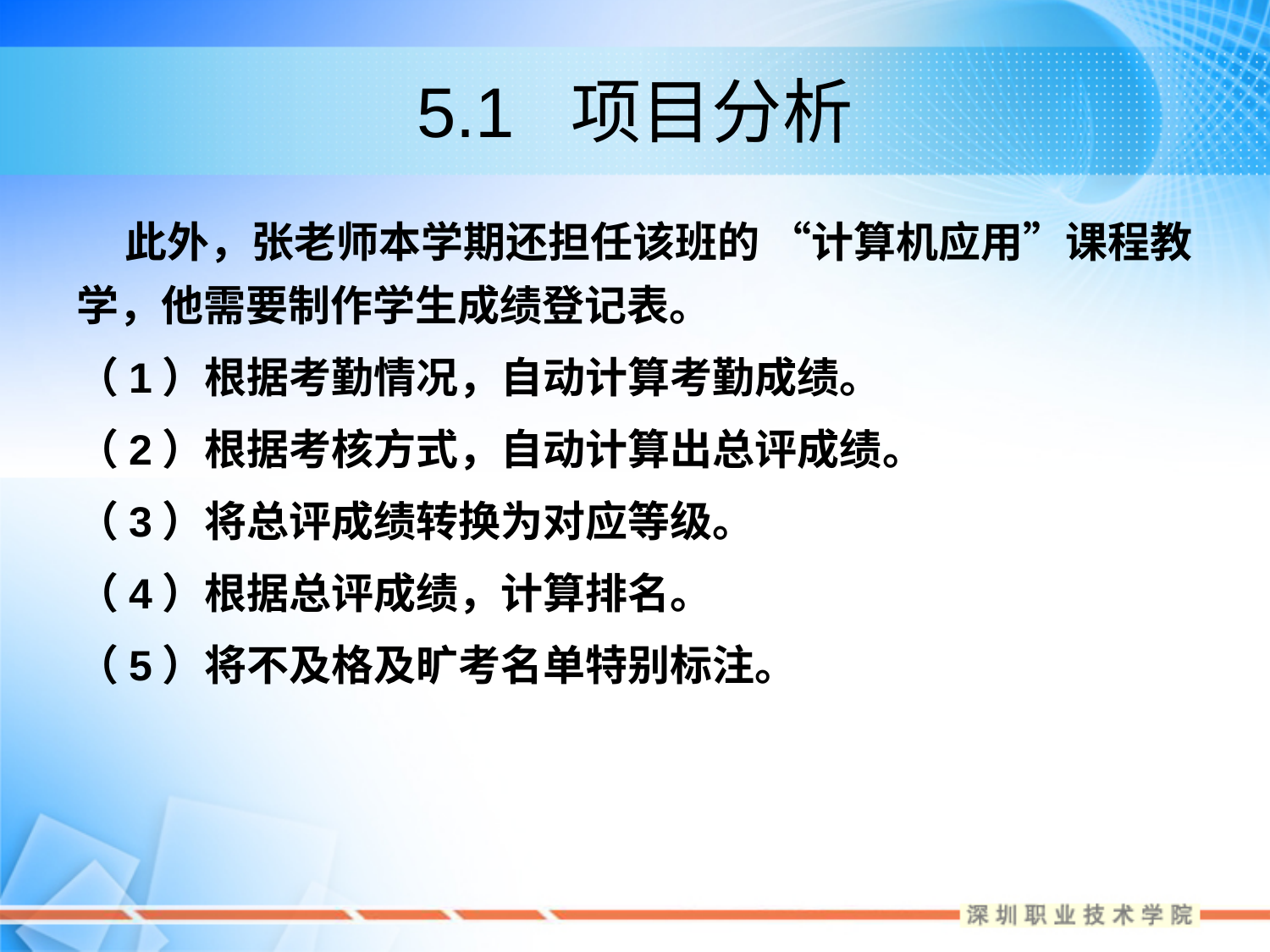

# 5.1  项目分析
    此外，张老师本学期还担任该班的 “计算机应用”课程教学，他需要制作学生成绩登记表。
（1）根据考勤情况，自动计算考勤成绩。
（2）根据考核方式，自动计算出总评成绩。
（3）将总评成绩转换为对应等级。
（4）根据总评成绩，计算排名。
（5）将不及格及旷考名单特别标注。